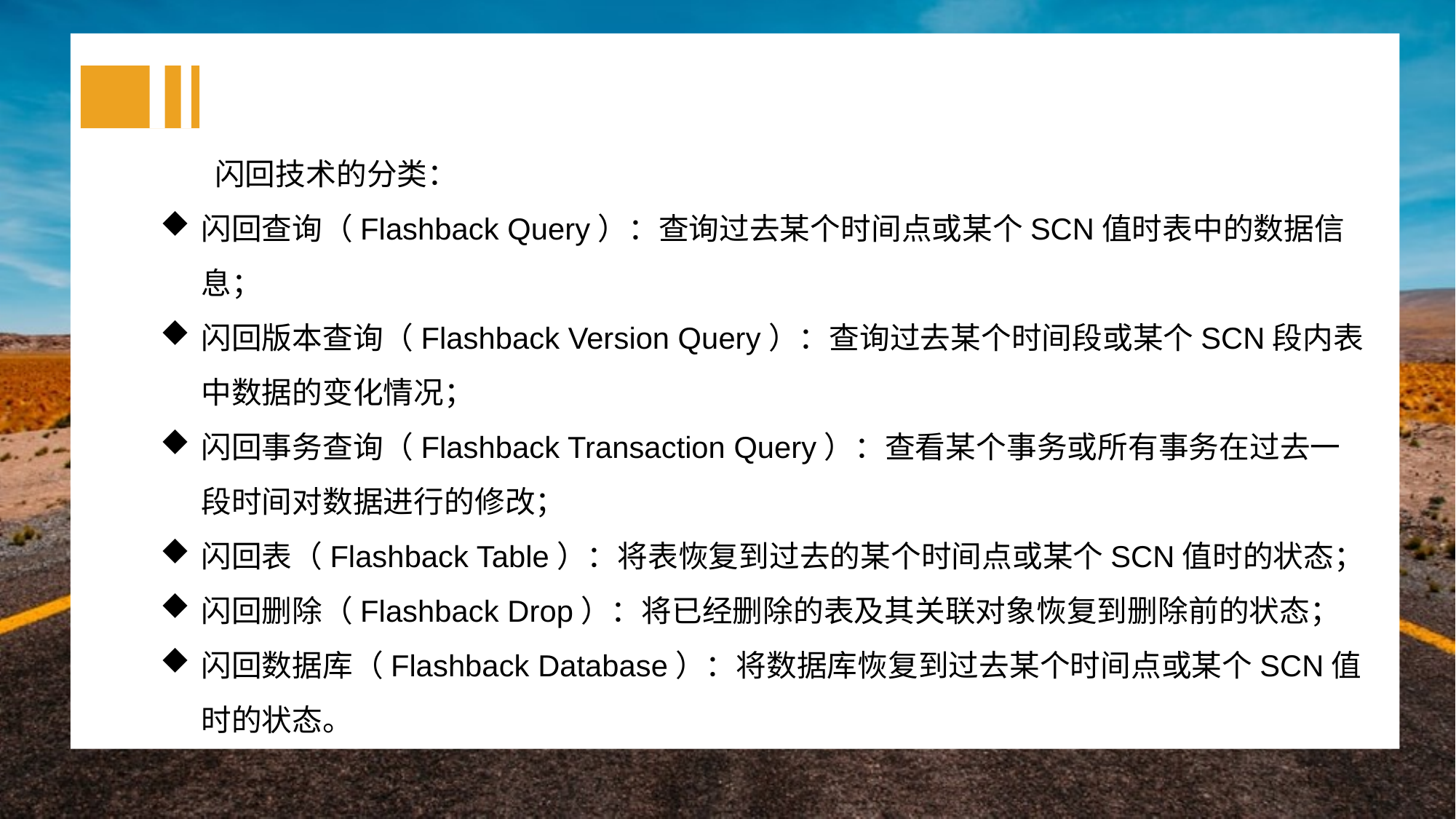

闪回技术的分类：
闪回查询（Flashback Query）：查询过去某个时间点或某个SCN值时表中的数据信息；
闪回版本查询（Flashback Version Query）：查询过去某个时间段或某个SCN段内表中数据的变化情况；
闪回事务查询（Flashback Transaction Query）：查看某个事务或所有事务在过去一段时间对数据进行的修改；
闪回表（Flashback Table）：将表恢复到过去的某个时间点或某个SCN值时的状态；
闪回删除（Flashback Drop）：将已经删除的表及其关联对象恢复到删除前的状态；
闪回数据库（Flashback Database）：将数据库恢复到过去某个时间点或某个SCN值时的状态。